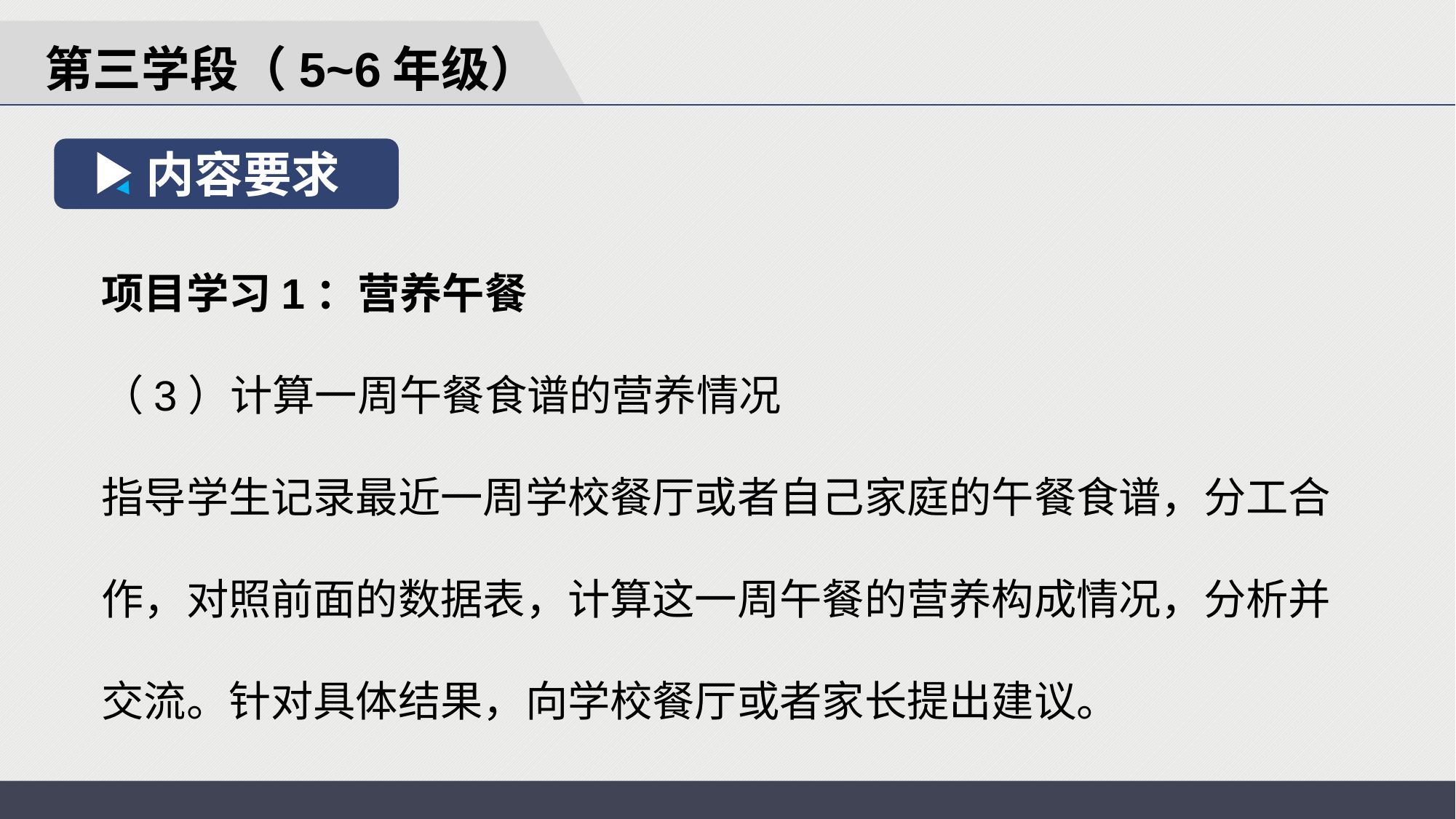

第三学段（5~6年级）
内容要求

项目学习1：营养午餐
（3）计算一周午餐食谱的营养情况
指导学生记录最近一周学校餐厅或者自己家庭的午餐食谱，分工合作，对照前面的数据表，计算这一周午餐的营养构成情况，分析并交流。针对具体结果，向学校餐厅或者家长提出建议。